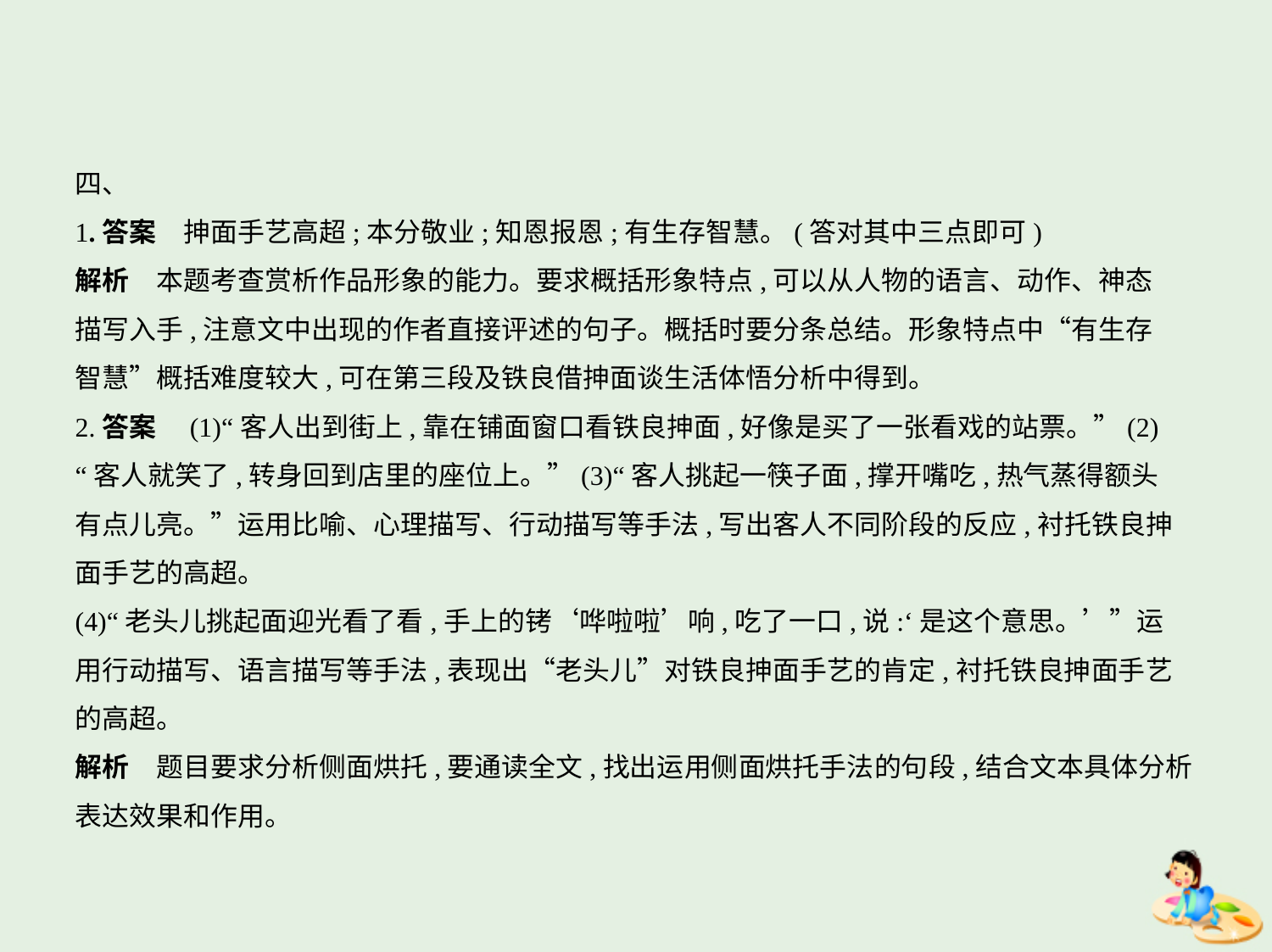

四、
1.答案　抻面手艺高超;本分敬业;知恩报恩;有生存智慧。(答对其中三点即可)
解析　本题考查赏析作品形象的能力。要求概括形象特点,可以从人物的语言、动作、神态
描写入手,注意文中出现的作者直接评述的句子。概括时要分条总结。形象特点中“有生存
智慧”概括难度较大,可在第三段及铁良借抻面谈生活体悟分析中得到。
2.答案　(1)“客人出到街上,靠在铺面窗口看铁良抻面,好像是买了一张看戏的站票。”(2)
“客人就笑了,转身回到店里的座位上。”(3)“客人挑起一筷子面,撑开嘴吃,热气蒸得额头
有点儿亮。”运用比喻、心理描写、行动描写等手法,写出客人不同阶段的反应,衬托铁良抻
面手艺的高超。
(4)“老头儿挑起面迎光看了看,手上的铐‘哗啦啦’响,吃了一口,说:‘是这个意思。’”运
用行动描写、语言描写等手法,表现出“老头儿”对铁良抻面手艺的肯定,衬托铁良抻面手艺
的高超。
解析　题目要求分析侧面烘托,要通读全文,找出运用侧面烘托手法的句段,结合文本具体分析
表达效果和作用。